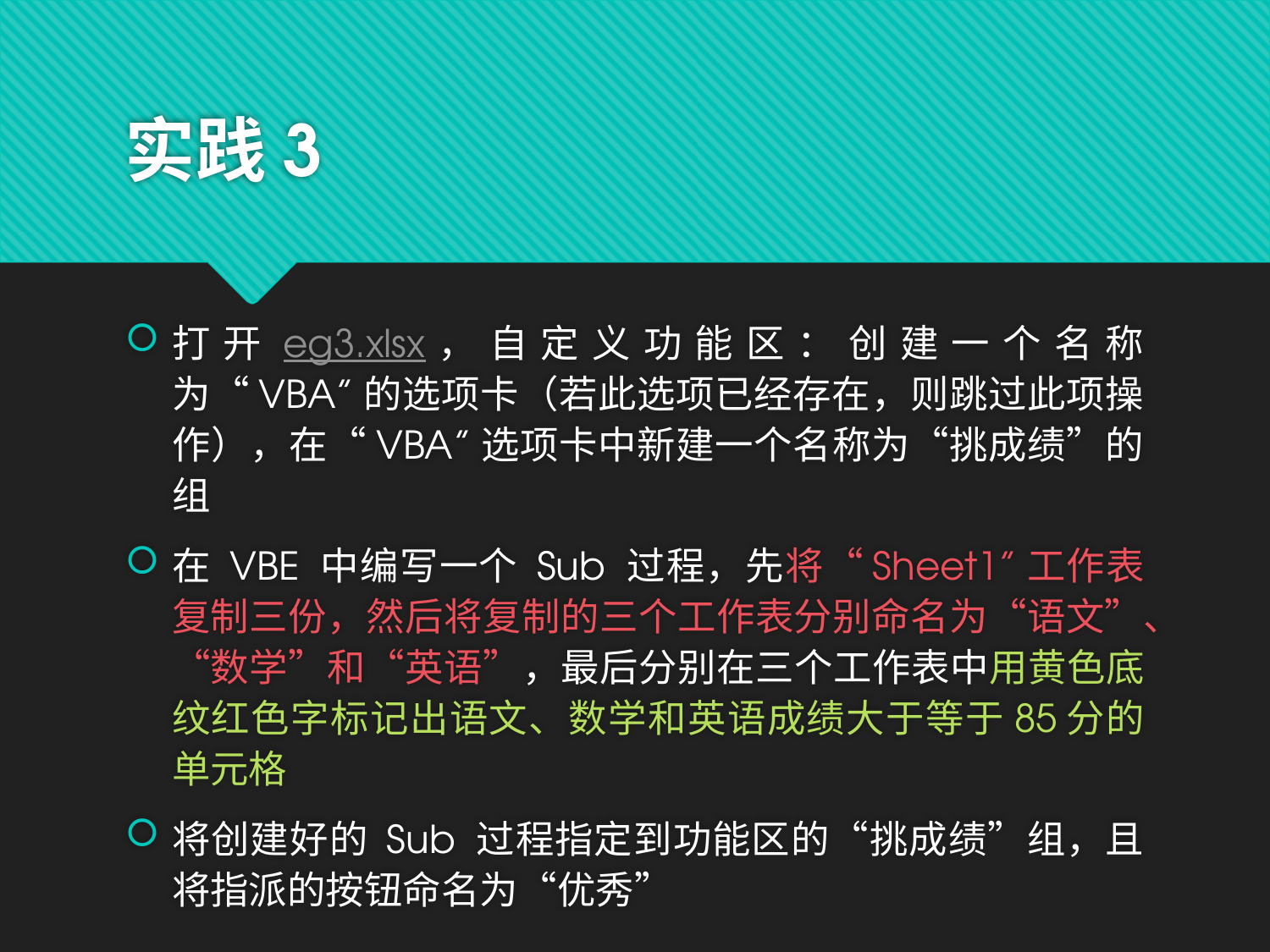

# 实践3
打开eg3.xlsx，自定义功能区：创建一个名称为“VBA”的选项卡（若此选项已经存在，则跳过此项操作），在“VBA”选项卡中新建一个名称为“挑成绩”的组
在 VBE 中编写一个 Sub 过程，先将“Sheet1”工作表复制三份，然后将复制的三个工作表分别命名为“语文”、“数学”和“英语”，最后分别在三个工作表中用黄色底纹红色字标记出语文、数学和英语成绩大于等于85分的单元格
将创建好的 Sub 过程指定到功能区的“挑成绩”组，且将指派的按钮命名为“优秀”